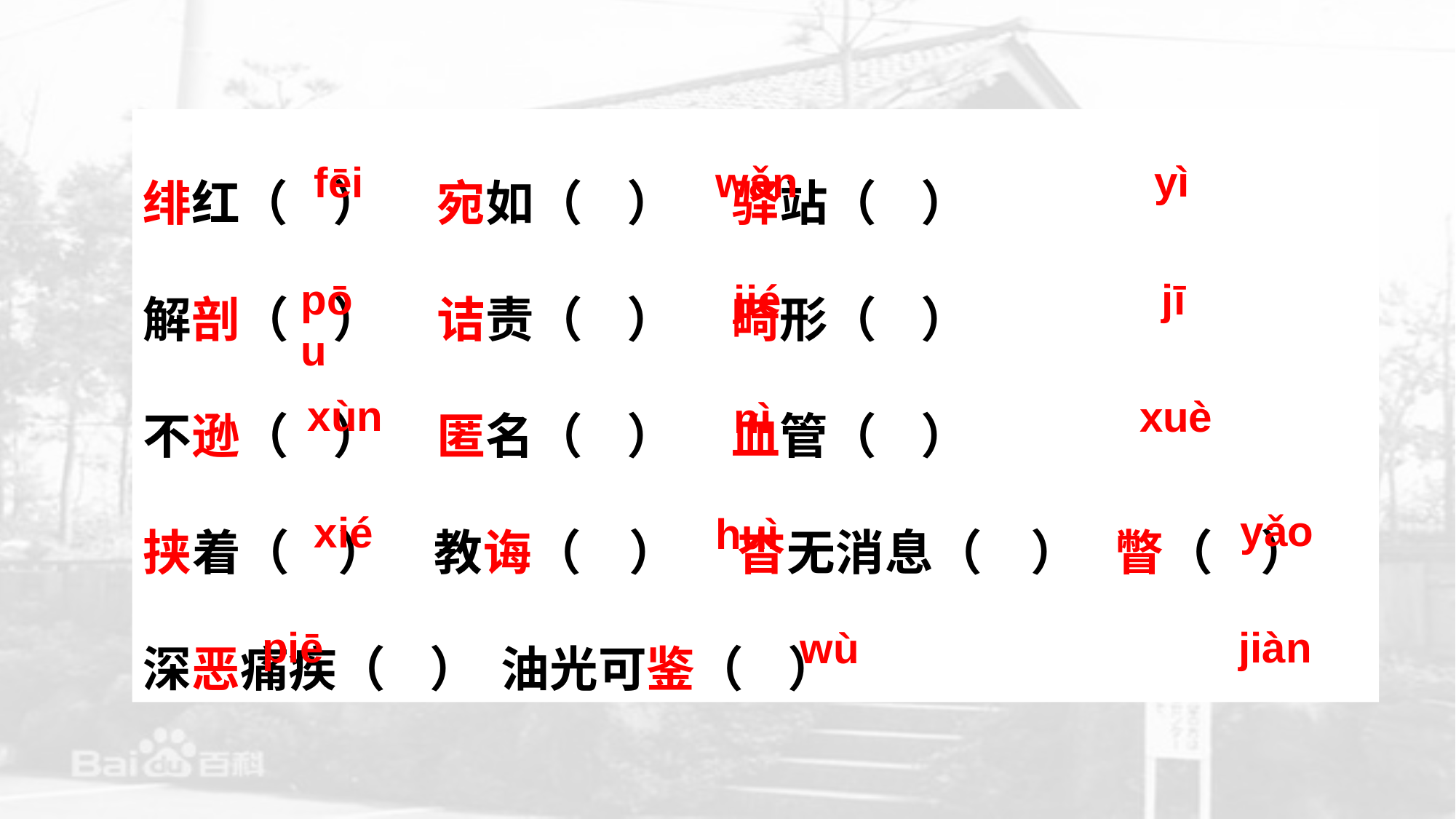

绯红（    ）     宛如（    ）     驿站（    ）
解剖（    ）     诘责（    ）     畸形（    ）
不逊（    ）     匿名（    ）     血管（    ）
挟着（    ）    教诲（    ）     杳无消息（    ）   瞥（    ）      深恶痛疾（    ）  油光可鉴（    ）
yì
wǎn
fēi
jī
pōu
jié
xùn
xuè
nì
yǎo
xié
huì
piē
jiàn
wù